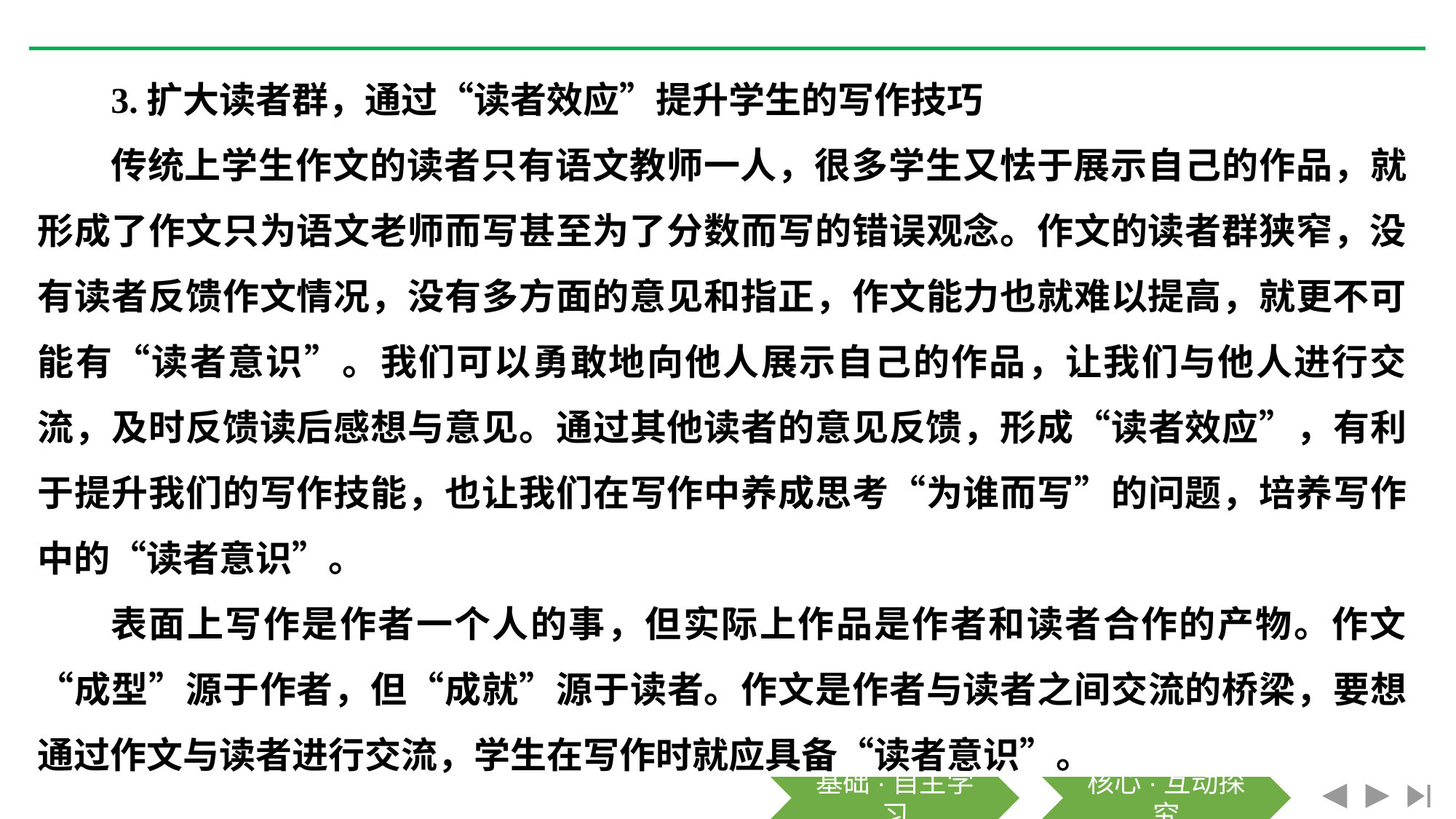

3.扩大读者群，通过“读者效应”提升学生的写作技巧
传统上学生作文的读者只有语文教师一人，很多学生又怯于展示自己的作品，就形成了作文只为语文老师而写甚至为了分数而写的错误观念。作文的读者群狭窄，没有读者反馈作文情况，没有多方面的意见和指正，作文能力也就难以提高，就更不可能有“读者意识”。我们可以勇敢地向他人展示自己的作品，让我们与他人进行交流，及时反馈读后感想与意见。通过其他读者的意见反馈，形成“读者效应”，有利于提升我们的写作技能，也让我们在写作中养成思考“为谁而写”的问题，培养写作中的“读者意识”。
表面上写作是作者一个人的事，但实际上作品是作者和读者合作的产物。作文“成型”源于作者，但“成就”源于读者。作文是作者与读者之间交流的桥梁，要想通过作文与读者进行交流，学生在写作时就应具备“读者意识”。